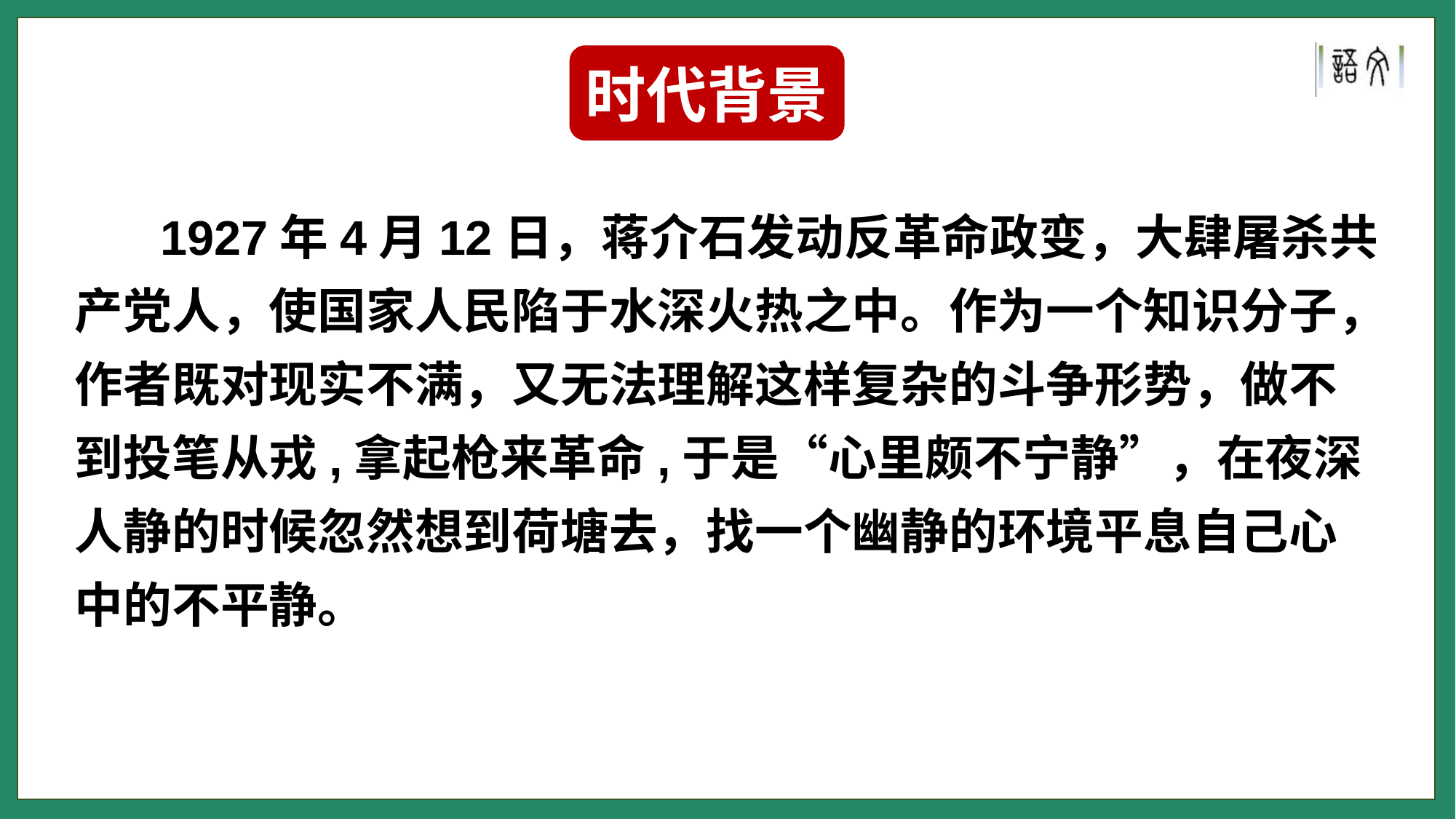

时代背景
1927年4月12日，蒋介石发动反革命政变，大肆屠杀共产党人，使国家人民陷于水深火热之中。作为一个知识分子，作者既对现实不满，又无法理解这样复杂的斗争形势，做不到投笔从戎,拿起枪来革命,于是“心里颇不宁静”，在夜深人静的时候忽然想到荷塘去，找一个幽静的环境平息自己心中的不平静。